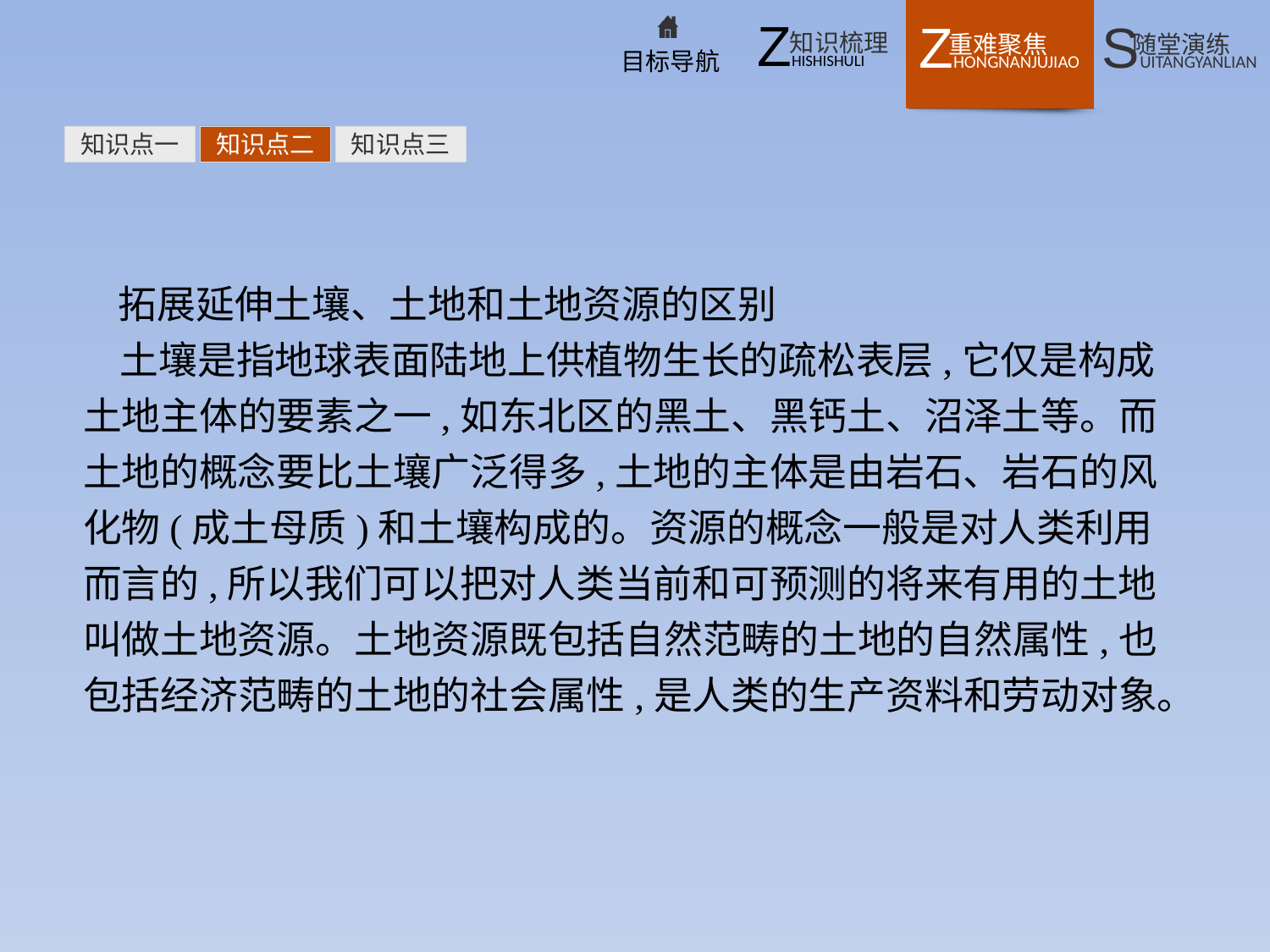

知识点一
知识点二
知识点三
拓展延伸土壤、土地和土地资源的区别
土壤是指地球表面陆地上供植物生长的疏松表层,它仅是构成土地主体的要素之一,如东北区的黑土、黑钙土、沼泽土等。而土地的概念要比土壤广泛得多,土地的主体是由岩石、岩石的风化物(成土母质)和土壤构成的。资源的概念一般是对人类利用而言的,所以我们可以把对人类当前和可预测的将来有用的土地叫做土地资源。土地资源既包括自然范畴的土地的自然属性,也包括经济范畴的土地的社会属性,是人类的生产资料和劳动对象。